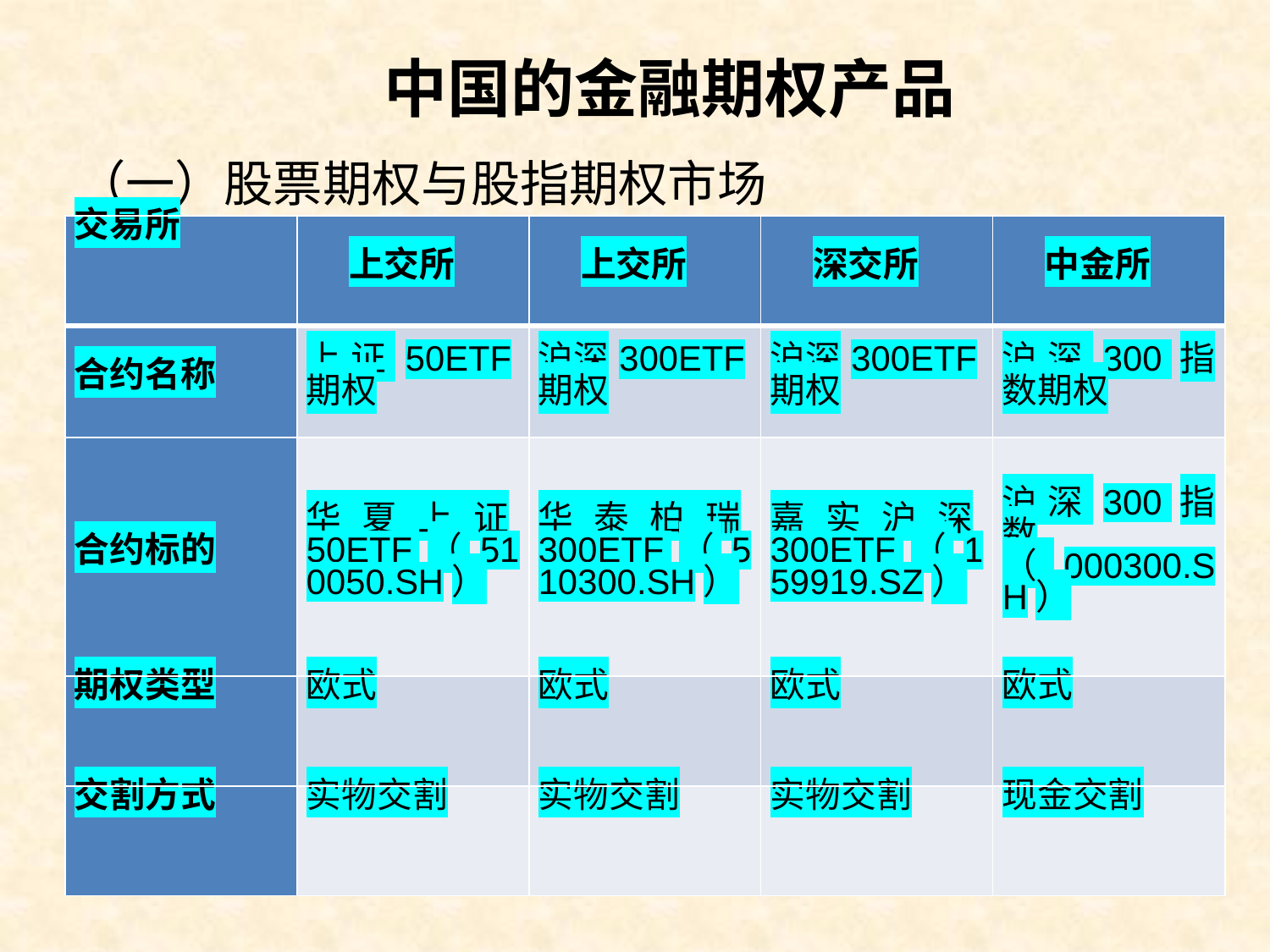

# 中国的金融期权产品
（一）股票期权与股指期权市场

| 交易所 | 上交所 | 上交所 | 深交所 | 中金所 |
| --- | --- | --- | --- | --- |
| 合约名称 | 上证50ETF期权 | 沪深300ETF期权 | 沪深300ETF期权 | 沪深300指数期权 |
| 合约标的 | 华夏上证50ETF（510050.SH） | 华泰柏瑞300ETF（510300.SH） | 嘉实沪深300ETF（159919.SZ） | 沪深300指数（000300.SH） |
| 期权类型 | 欧式 | 欧式 | 欧式 | 欧式 |
| 交割方式 | 实物交割 | 实物交割 | 实物交割 | 现金交割 |